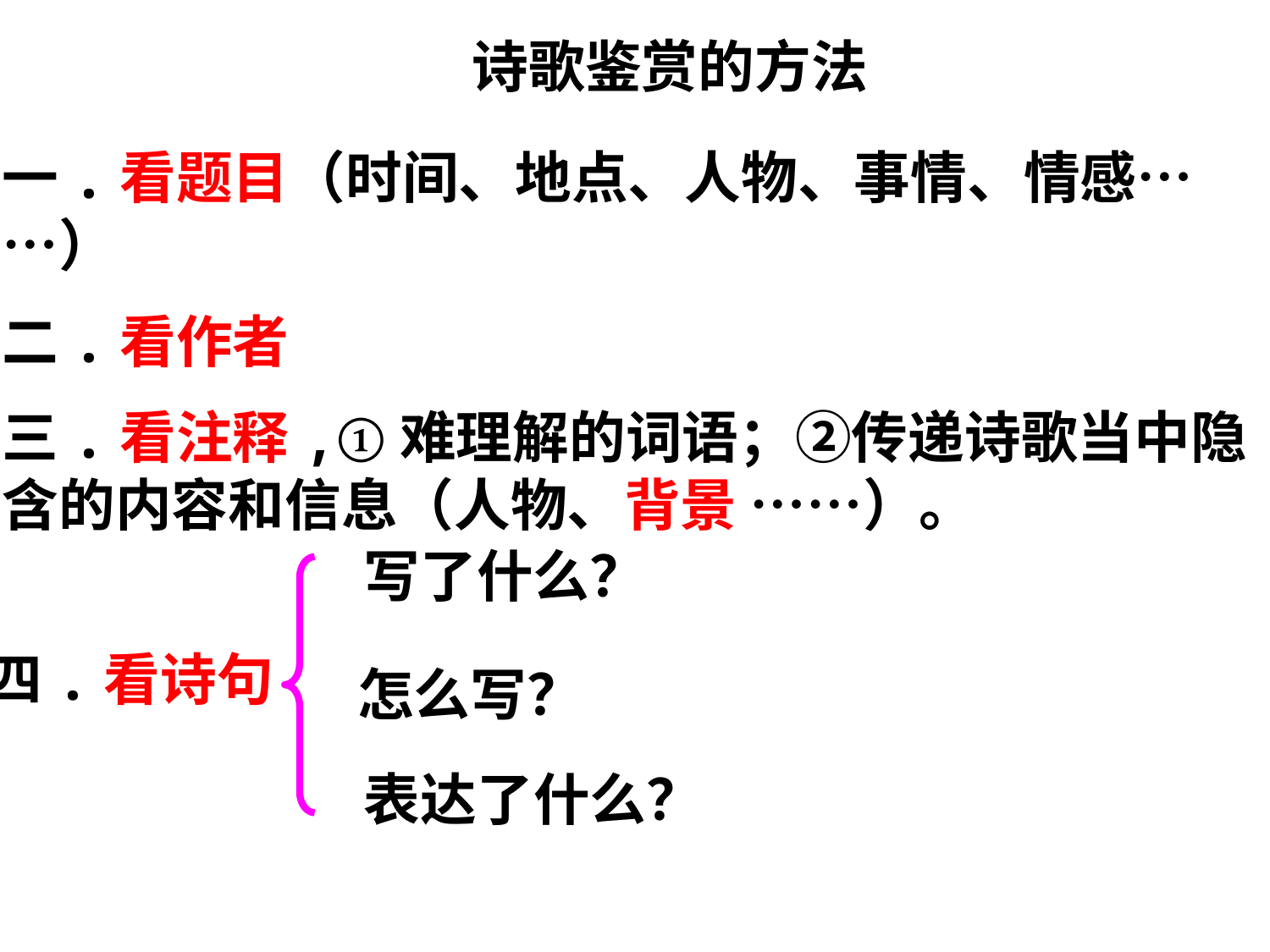

# 诗歌鉴赏的方法
一.看题目（时间、地点、人物、事情、情感……）
二.看作者
三.看注释,①难理解的词语；②传递诗歌当中隐含的内容和信息（人物、背景 ……）。
写了什么？

四.看诗句
怎么写？
表达了什么？